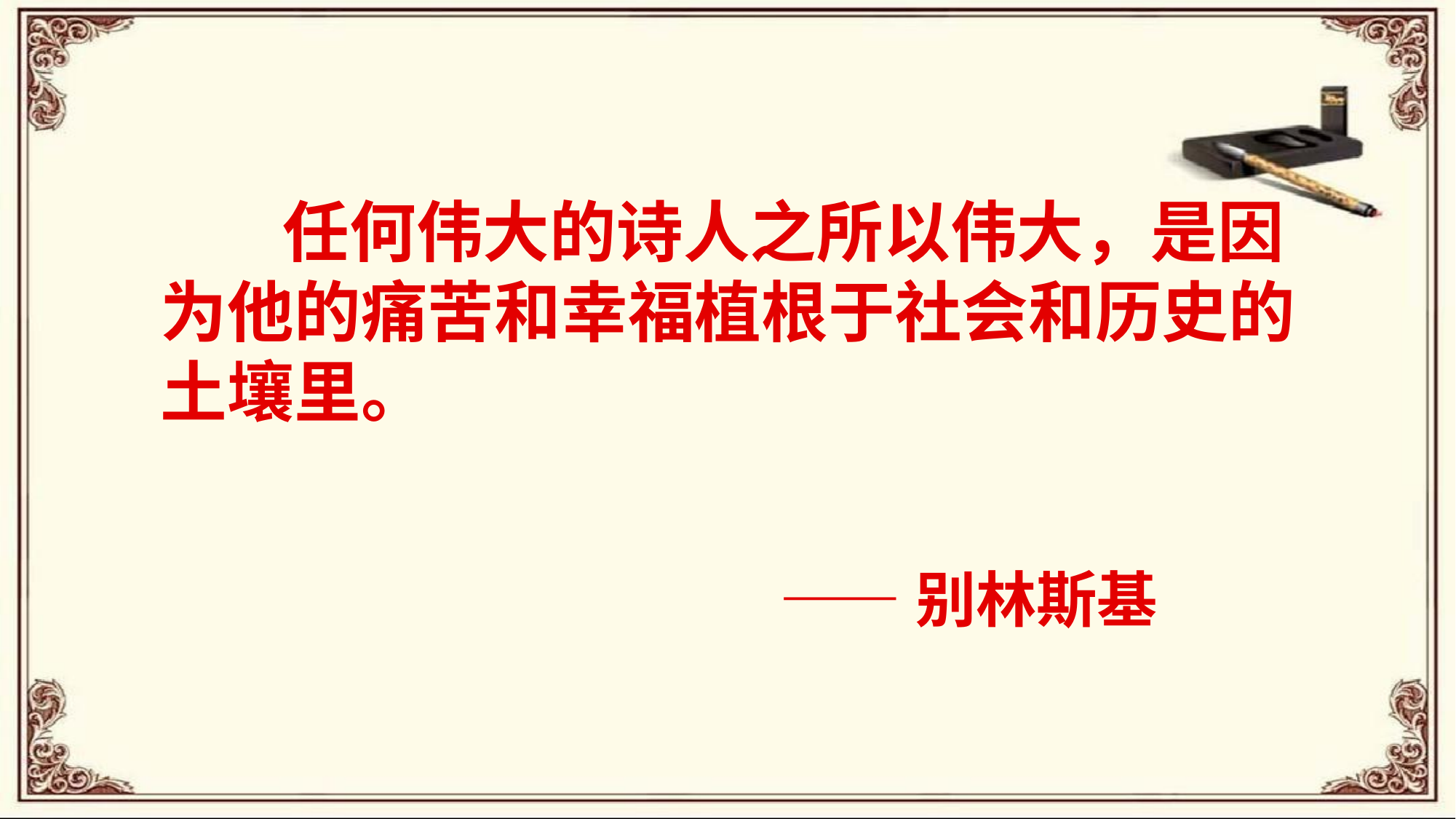

任何伟大的诗人之所以伟大，是因为他的痛苦和幸福植根于社会和历史的土壤里。

                                               ——别林斯基